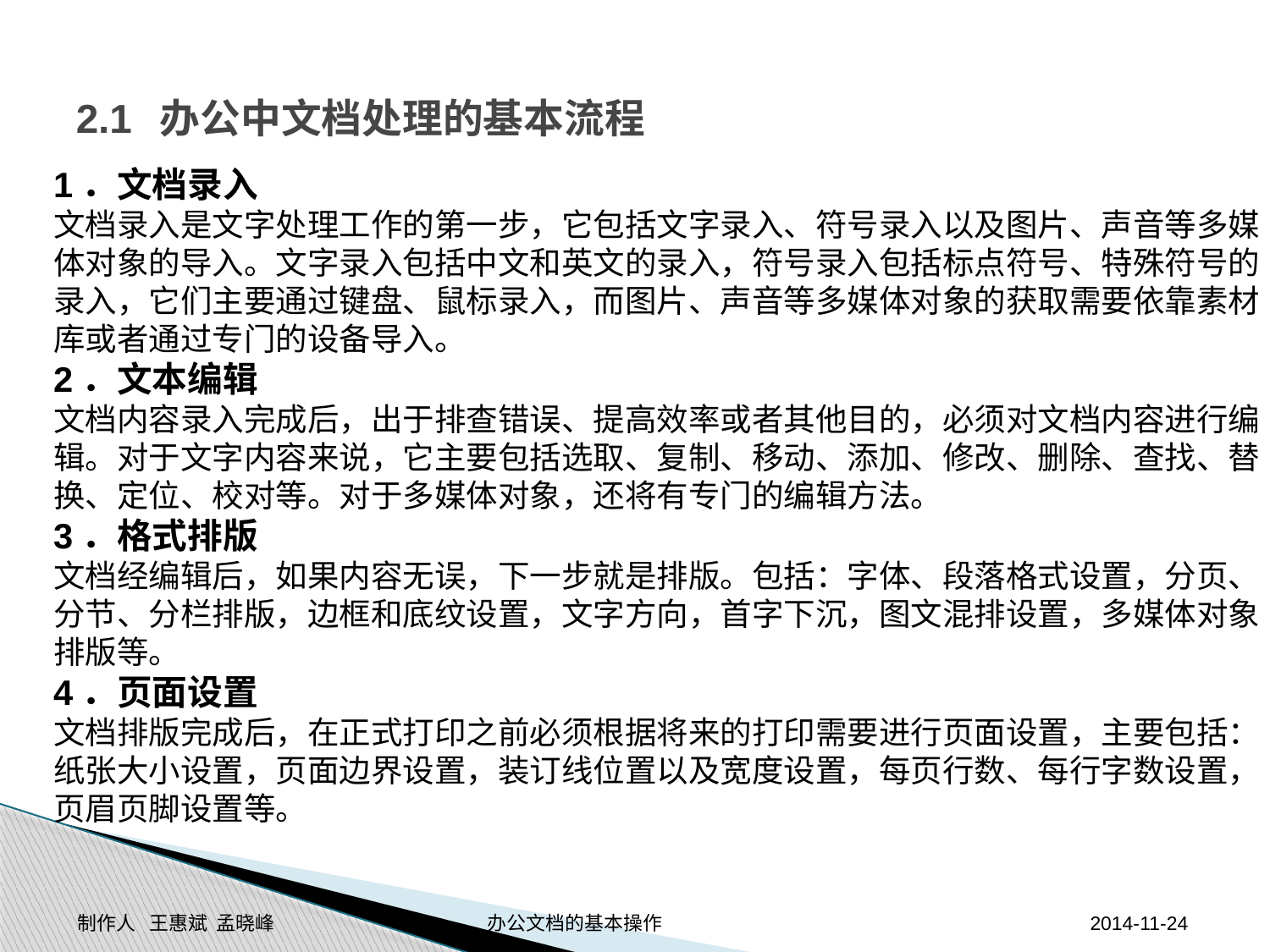

# 2.1  办公中文档处理的基本流程
1．文档录入
文档录入是文字处理工作的第一步，它包括文字录入、符号录入以及图片、声音等多媒
体对象的导入。文字录入包括中文和英文的录入，符号录入包括标点符号、特殊符号的
录入，它们主要通过键盘、鼠标录入，而图片、声音等多媒体对象的获取需要依靠素材
库或者通过专门的设备导入。
2．文本编辑
文档内容录入完成后，出于排查错误、提高效率或者其他目的，必须对文档内容进行编
辑。对于文字内容来说，它主要包括选取、复制、移动、添加、修改、删除、查找、替
换、定位、校对等。对于多媒体对象，还将有专门的编辑方法。
3．格式排版
文档经编辑后，如果内容无误，下一步就是排版。包括：字体、段落格式设置，分页、
分节、分栏排版，边框和底纹设置，文字方向，首字下沉，图文混排设置，多媒体对象
排版等。
4．页面设置
文档排版完成后，在正式打印之前必须根据将来的打印需要进行页面设置，主要包括：
纸张大小设置，页面边界设置，装订线位置以及宽度设置，每页行数、每行字数设置，
页眉页脚设置等。

制作人   王惠斌  孟晓峰                                                办公文档的基本操作
2014-11-24